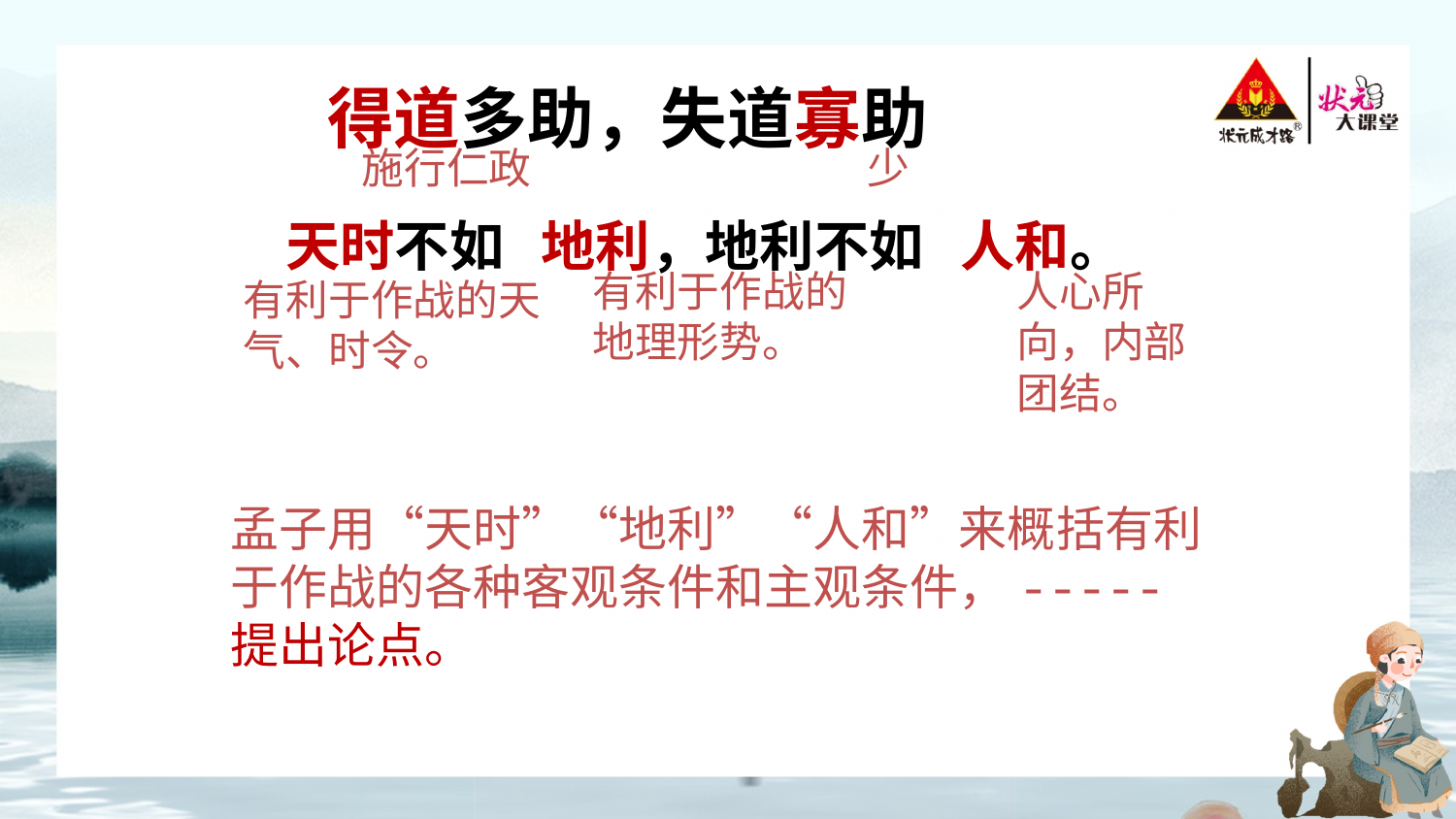

得道多助，失道寡助
  天时不如   地利，地利不如   人和。

施行仁政
少
人心所向，内部团结。
有利于作战的地理形势。
有利于作战的天气、时令。
孟子用“天时”“地利”“人和”来概括有利于作战的各种客观条件和主观条件，-----提出论点。